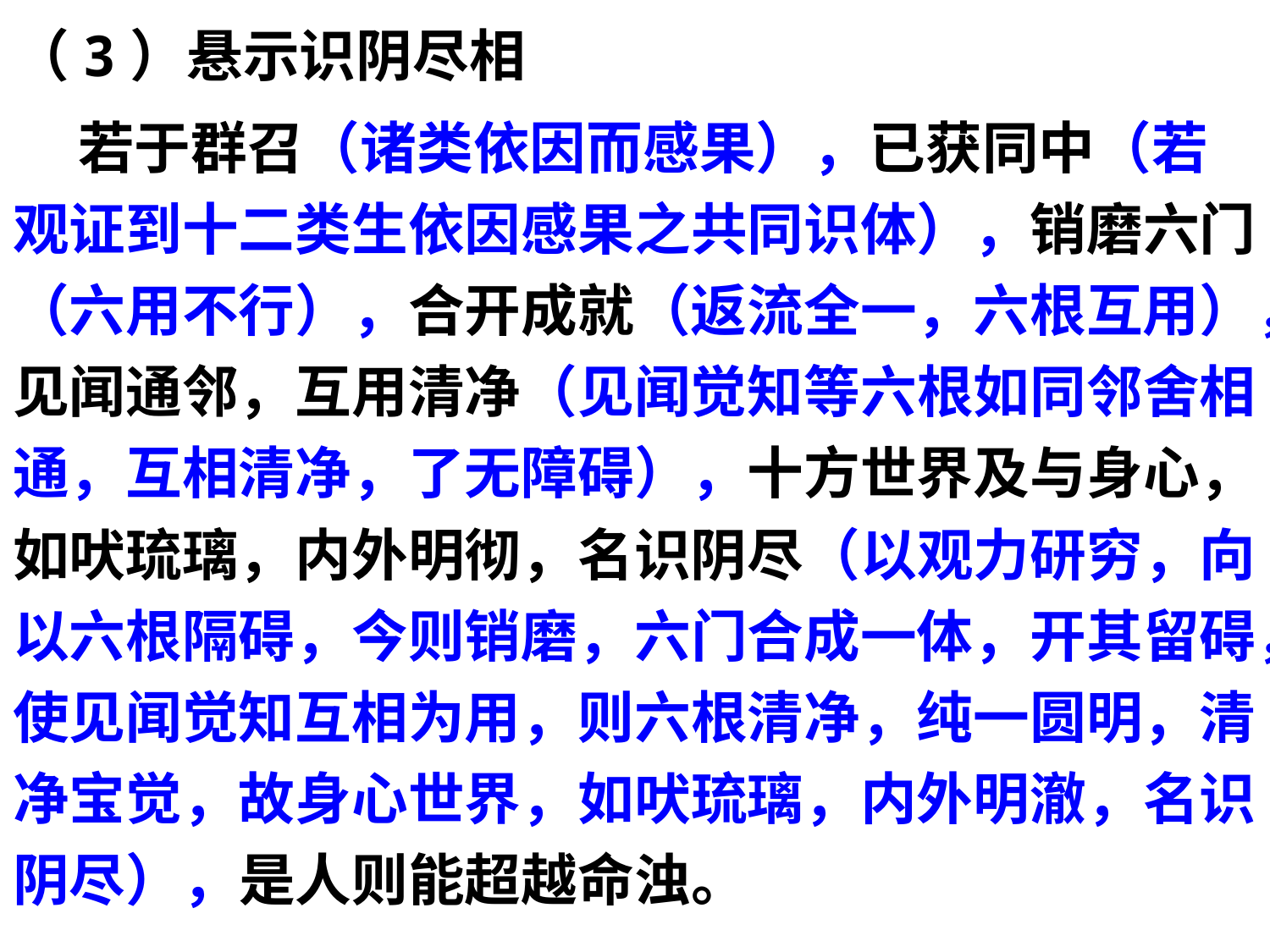

（3）悬示识阴尽相
    若于群召（诸类依因而感果），已获同中（若观证到十二类生依因感果之共同识体），销磨六门（六用不行），合开成就（返流全一，六根互用），见闻通邻，互用清净（见闻觉知等六根如同邻舍相通，互相清净，了无障碍），十方世界及与身心，如吠琉璃，内外明彻，名识阴尽（以观力研穷，向以六根隔碍，今则销磨，六门合成一体，开其留碍，使见闻觉知互相为用，则六根清净，纯一圆明，清净宝觉，故身心世界，如吠琉璃，内外明澈，名识阴尽），是人则能超越命浊。